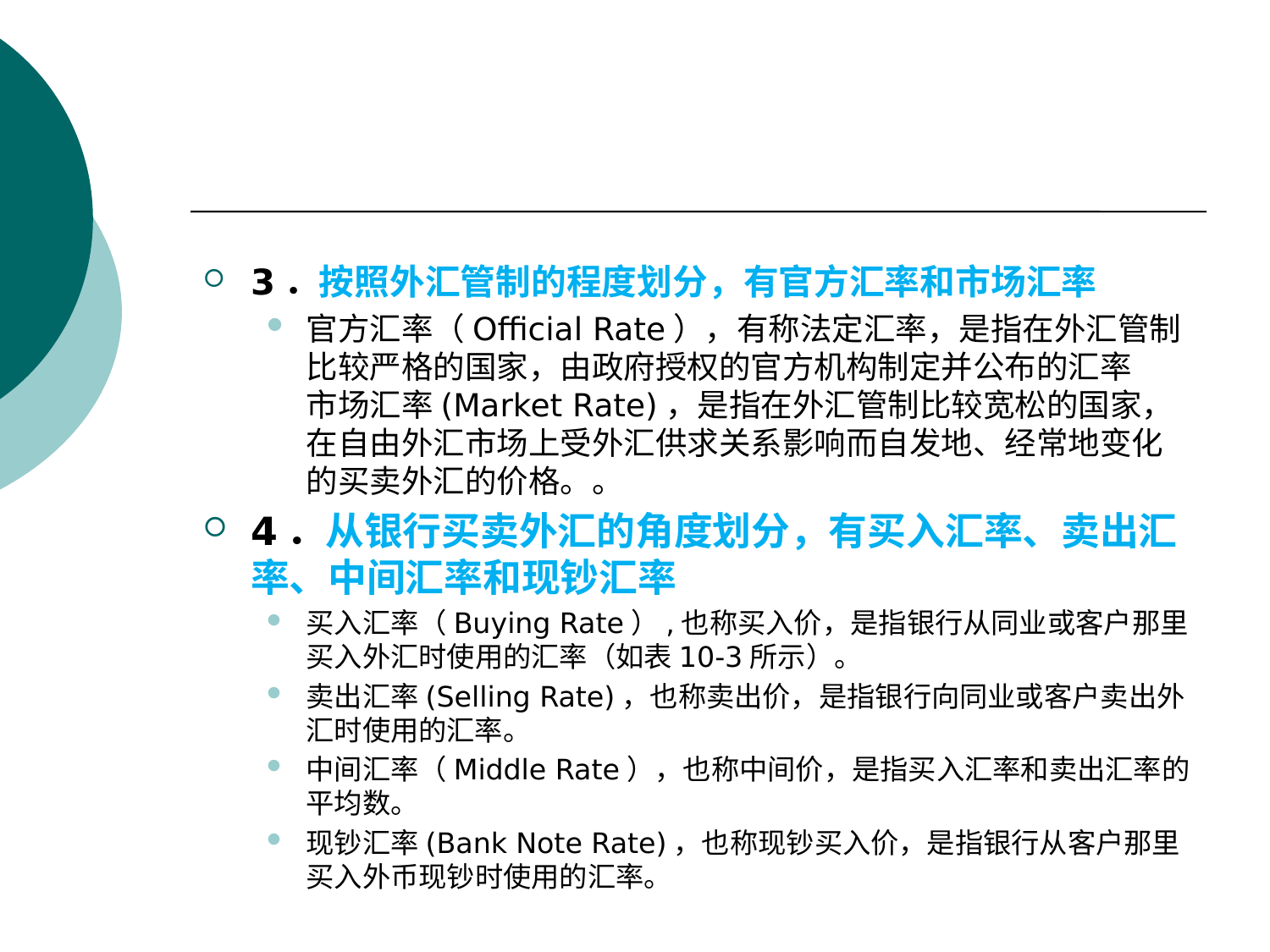

#
3．按照外汇管制的程度划分，有官方汇率和市场汇率
官方汇率（Official Rate），有称法定汇率，是指在外汇管制比较严格的国家，由政府授权的官方机构制定并公布的汇率      市场汇率(Market Rate)，是指在外汇管制比较宽松的国家，在自由外汇市场上受外汇供求关系影响而自发地、经常地变化的买卖外汇的价格。。
4．从银行买卖外汇的角度划分，有买入汇率、卖出汇率、中间汇率和现钞汇率
买入汇率（Buying Rate）,也称买入价，是指银行从同业或客户那里买入外汇时使用的汇率（如表10-3所示）。
卖出汇率(Selling Rate)，也称卖出价，是指银行向同业或客户卖出外汇时使用的汇率。
中间汇率（Middle Rate），也称中间价，是指买入汇率和卖出汇率的平均数。
现钞汇率(Bank Note Rate)，也称现钞买入价，是指银行从客户那里买入外币现钞时使用的汇率。